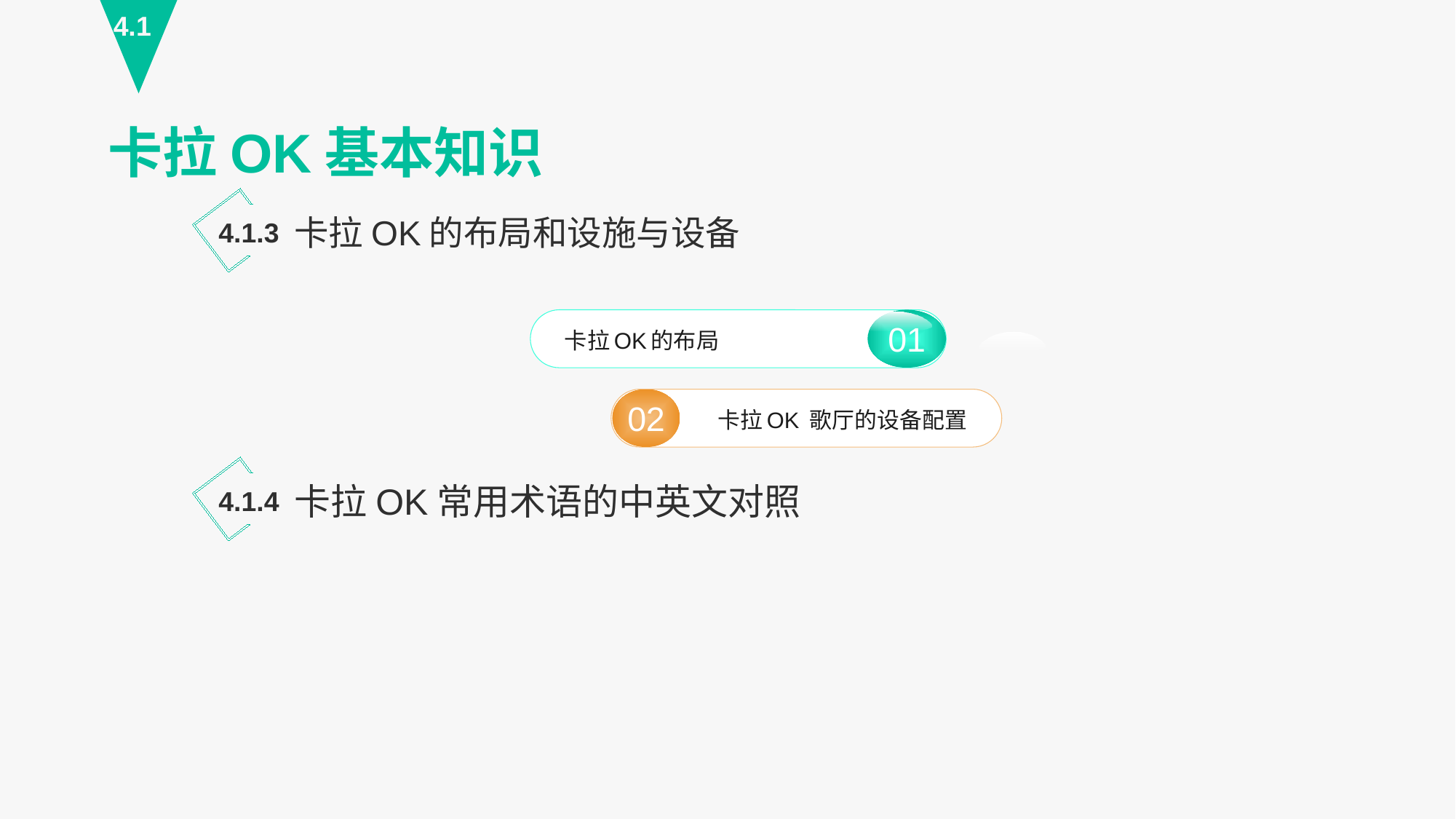

4.1
卡拉OK基本知识

卡拉OK的布局和设施与设备
4.1.3

01
卡拉OK的布局

02
卡拉OK 歌厅的设备配置

卡拉OK常用术语的中英文对照
4.1.4